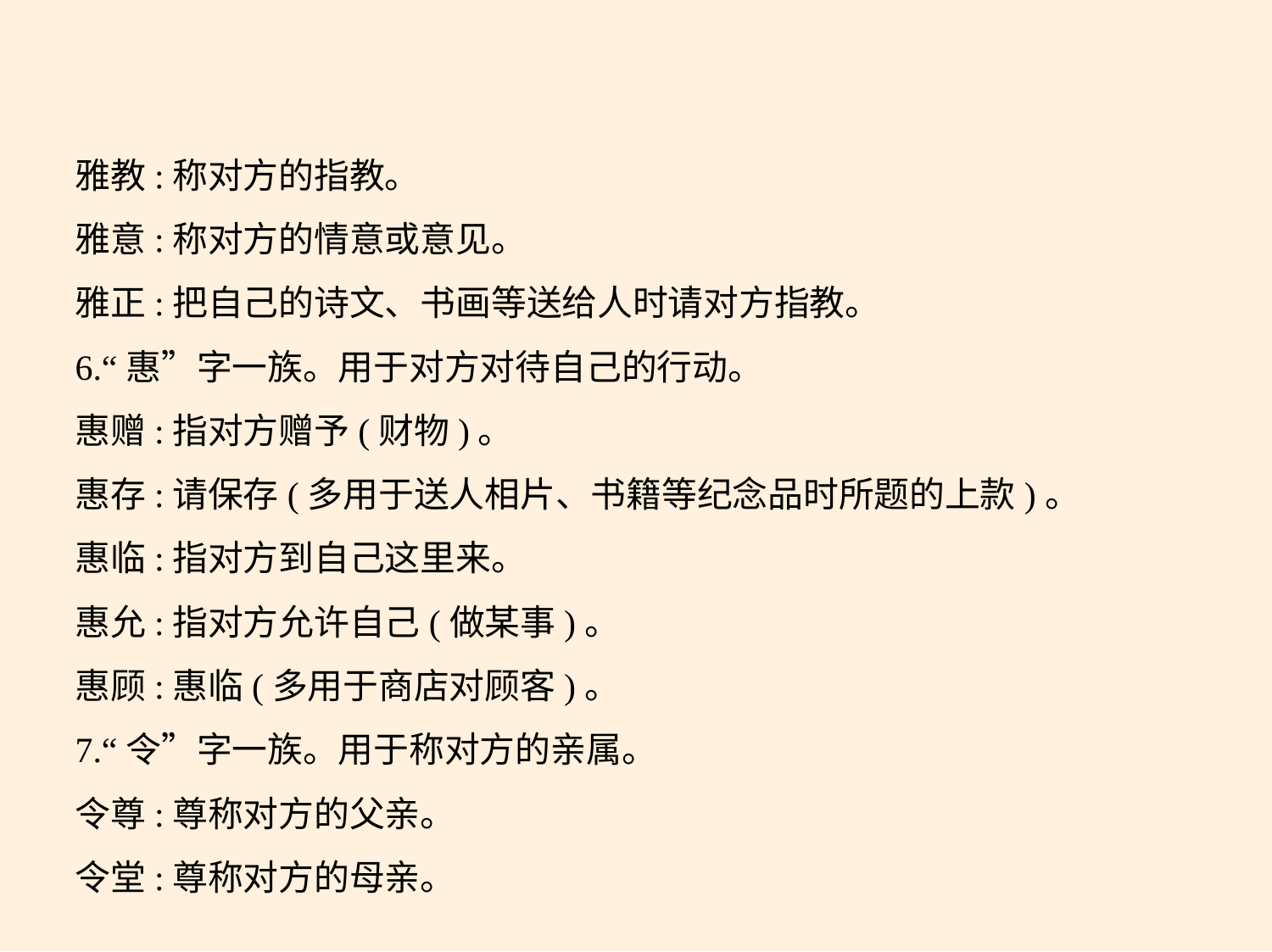

雅教:称对方的指教。
雅意:称对方的情意或意见。
雅正:把自己的诗文、书画等送给人时请对方指教。
6.“惠”字一族。用于对方对待自己的行动。
惠赠:指对方赠予(财物)。
惠存:请保存(多用于送人相片、书籍等纪念品时所题的上款)。
惠临:指对方到自己这里来。
惠允:指对方允许自己(做某事)。
惠顾:惠临(多用于商店对顾客)。
7.“令”字一族。用于称对方的亲属。
令尊:尊称对方的父亲。
令堂:尊称对方的母亲。